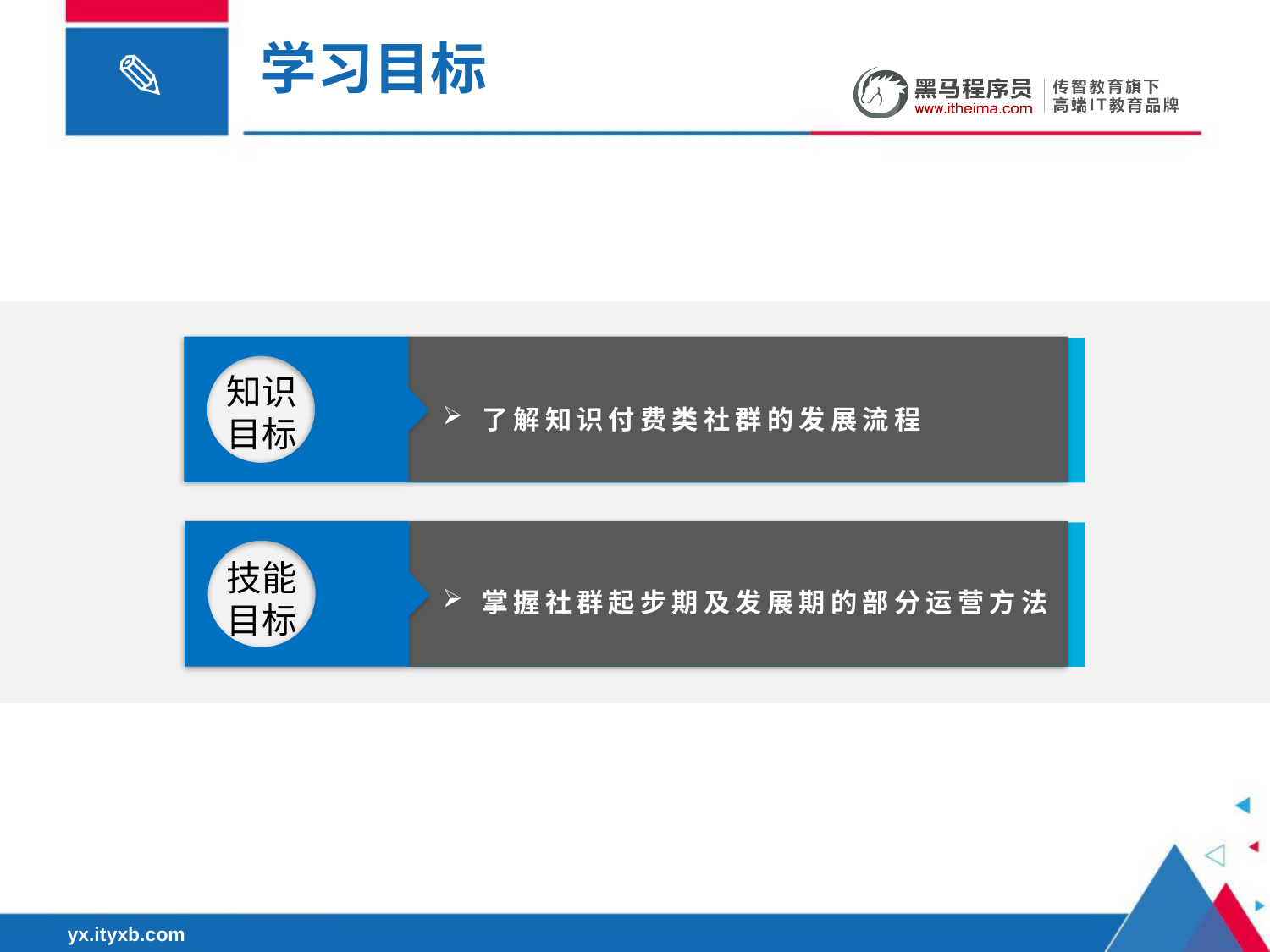

学习目标

知识目标

了解知识付费类社群的发展流程

技能目标

掌握社群起步期及发展期的部分运营方法